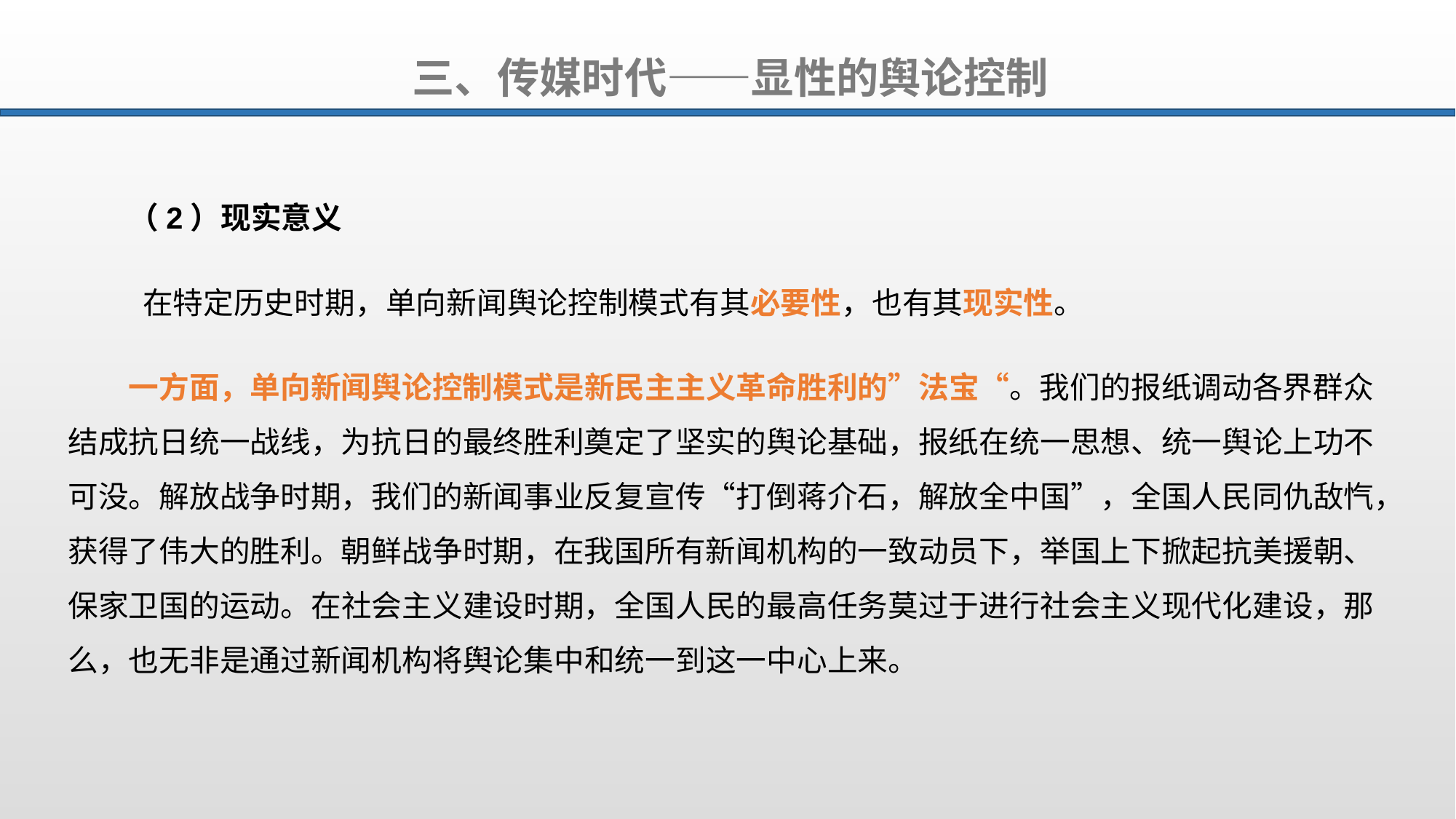

三、传媒时代——显性的舆论控制

（2）现实意义
 在特定历史时期，单向新闻舆论控制模式有其必要性，也有其现实性。
一方面，单向新闻舆论控制模式是新民主主义革命胜利的”法宝“。我们的报纸调动各界群众结成抗日统一战线，为抗日的最终胜利奠定了坚实的舆论基础，报纸在统一思想、统一舆论上功不可没。解放战争时期，我们的新闻事业反复宣传“打倒蒋介石，解放全中国”，全国人民同仇敌忾，获得了伟大的胜利。朝鲜战争时期，在我国所有新闻机构的一致动员下，举国上下掀起抗美援朝、保家卫国的运动。在社会主义建设时期，全国人民的最高任务莫过于进行社会主义现代化建设，那么，也无非是通过新闻机构将舆论集中和统一到这一中心上来。